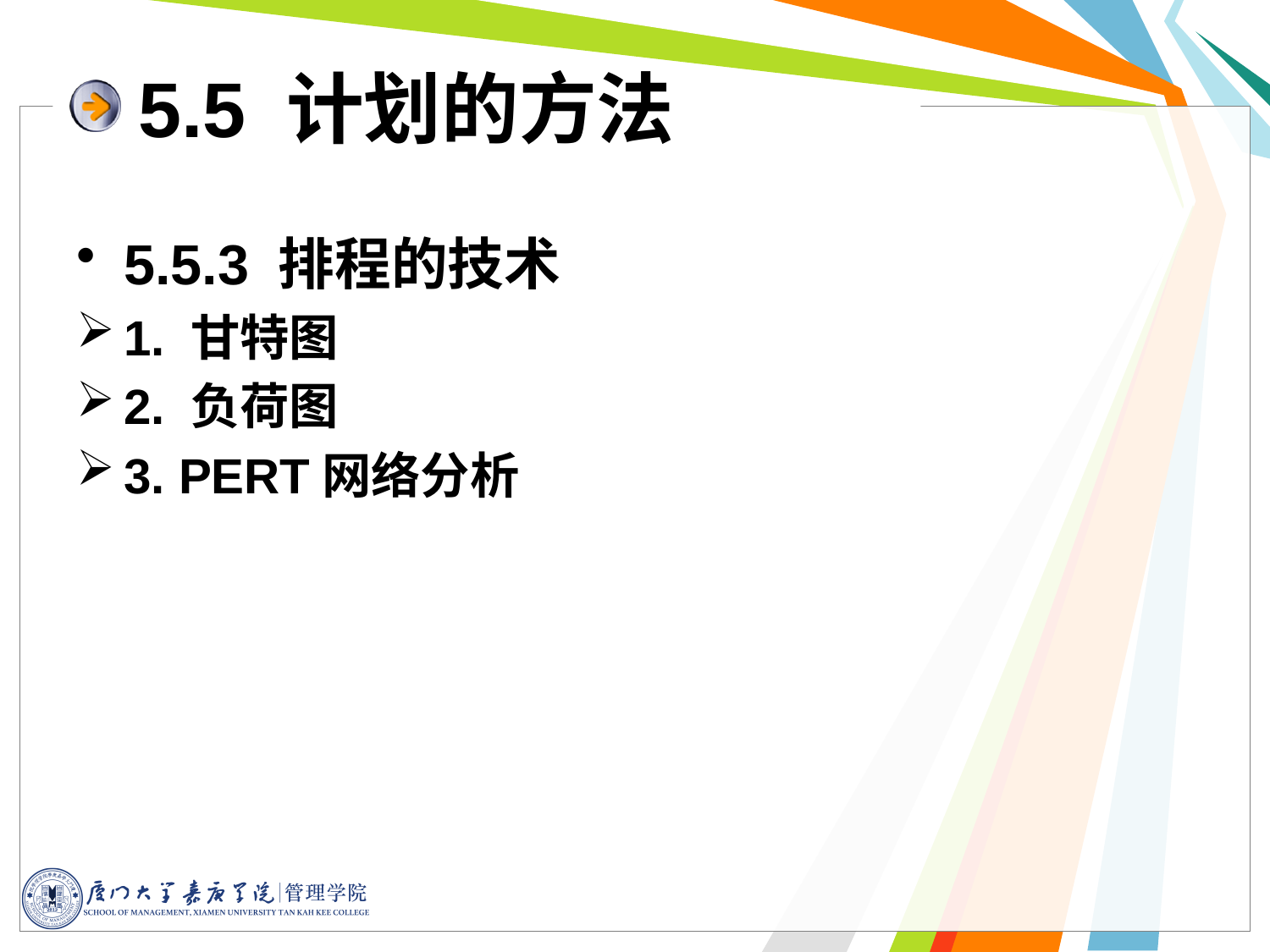

5.5 计划的方法
5.5.3 排程的技术
1. 甘特图
2. 负荷图
3. PERT网络分析